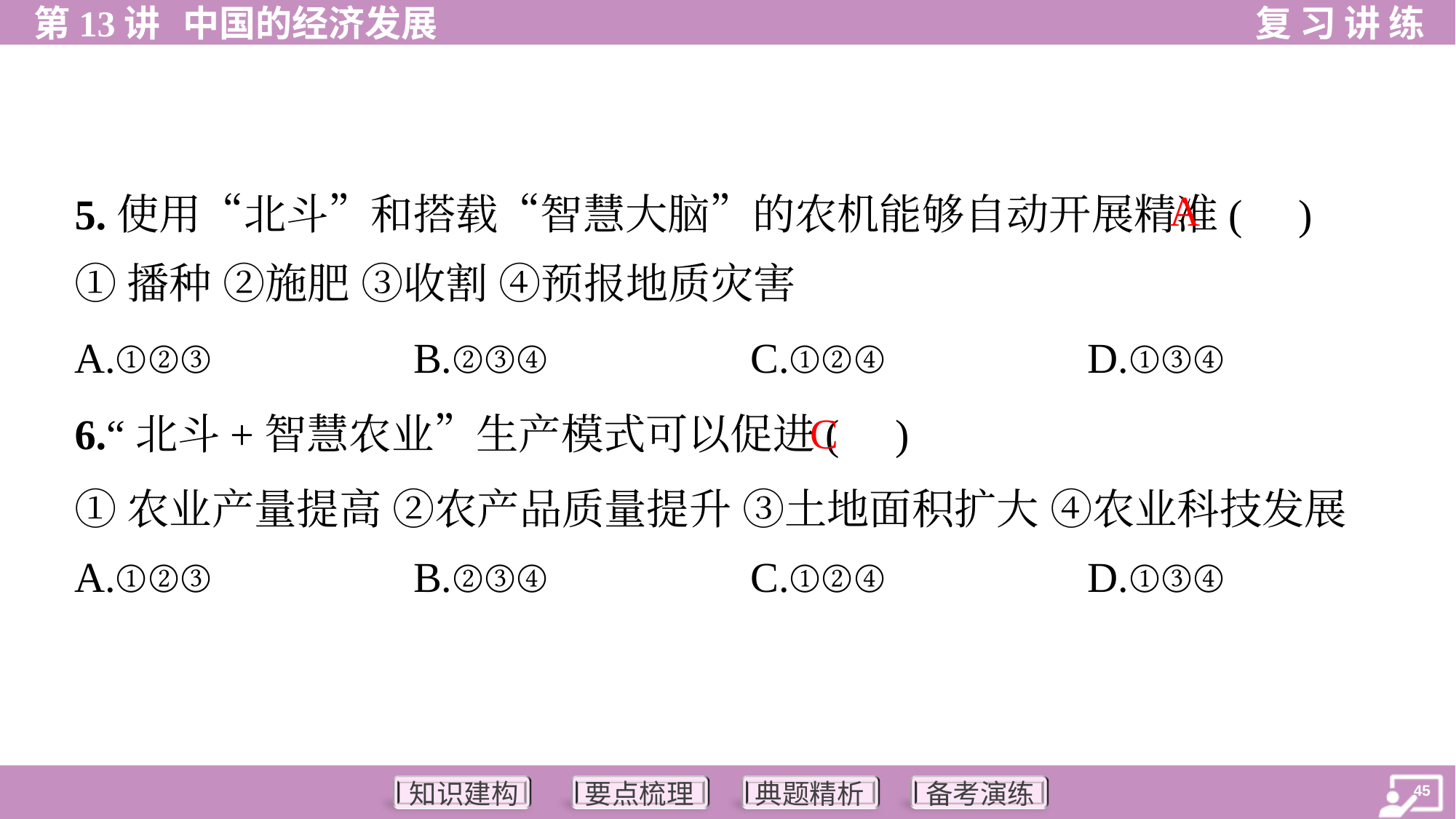

A
5.使用“北斗”和搭载“智慧大脑”的农机能够自动开展精准(     )
①播种 ②施肥 ③收割 ④预报地质灾害
A.①②③	B.②③④	C.①②④	D.①③④
C
6.“北斗+智慧农业”生产模式可以促进(     )
①农业产量提高 ②农产品质量提升 ③土地面积扩大 ④农业科技发展
A.①②③	B.②③④	C.①②④	D.①③④